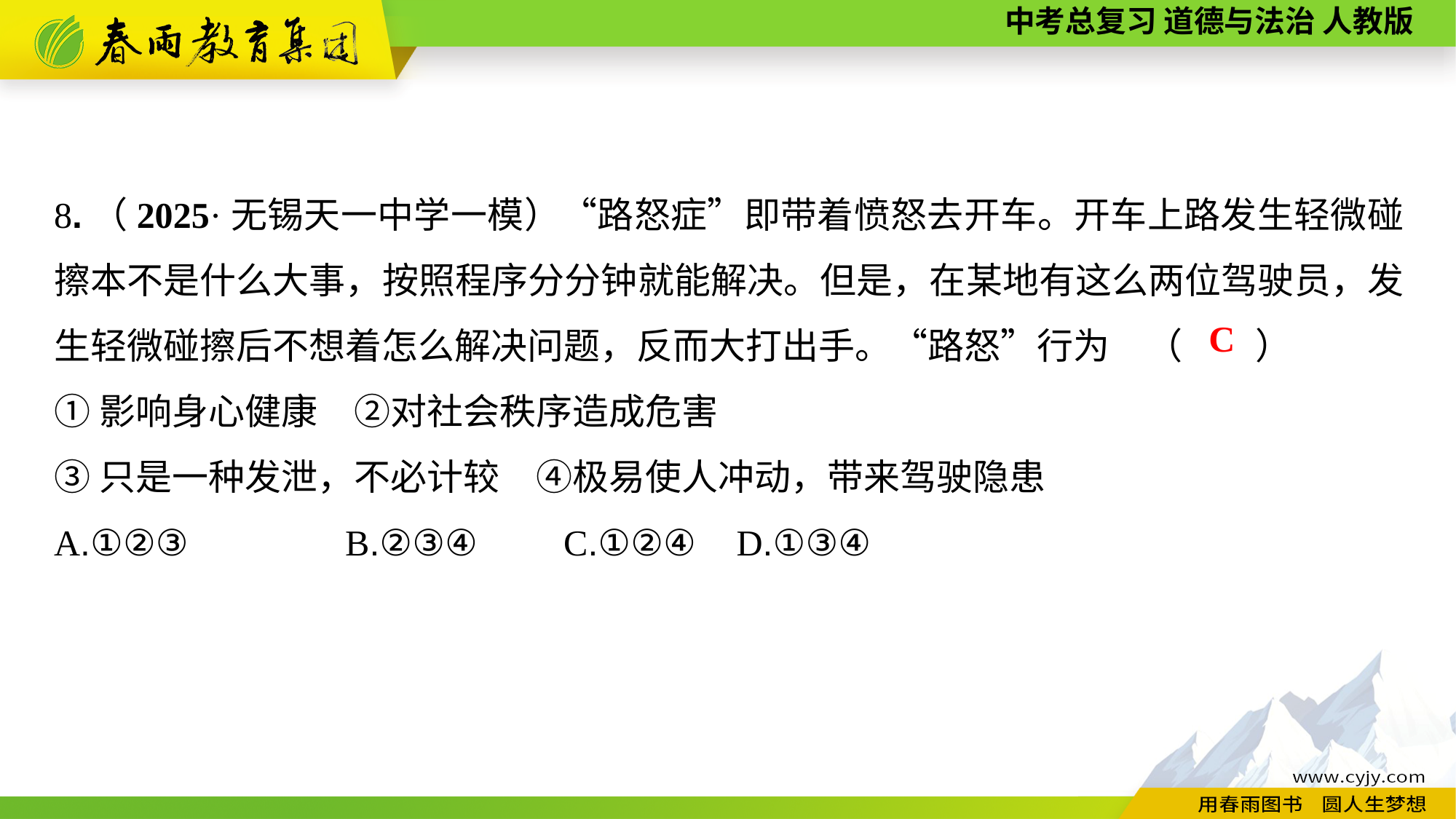

8.（2025·无锡天一中学一模）“路怒症”即带着愤怒去开车。开车上路发生轻微碰擦本不是什么大事，按照程序分分钟就能解决。但是，在某地有这么两位驾驶员，发生轻微碰擦后不想着怎么解决问题，反而大打出手。“路怒”行为	（　　）
①影响身心健康　②对社会秩序造成危害
③只是一种发泄，不必计较　④极易使人冲动，带来驾驶隐患
A.①②③	        B.②③④	        C.①②④	   D.①③④
C